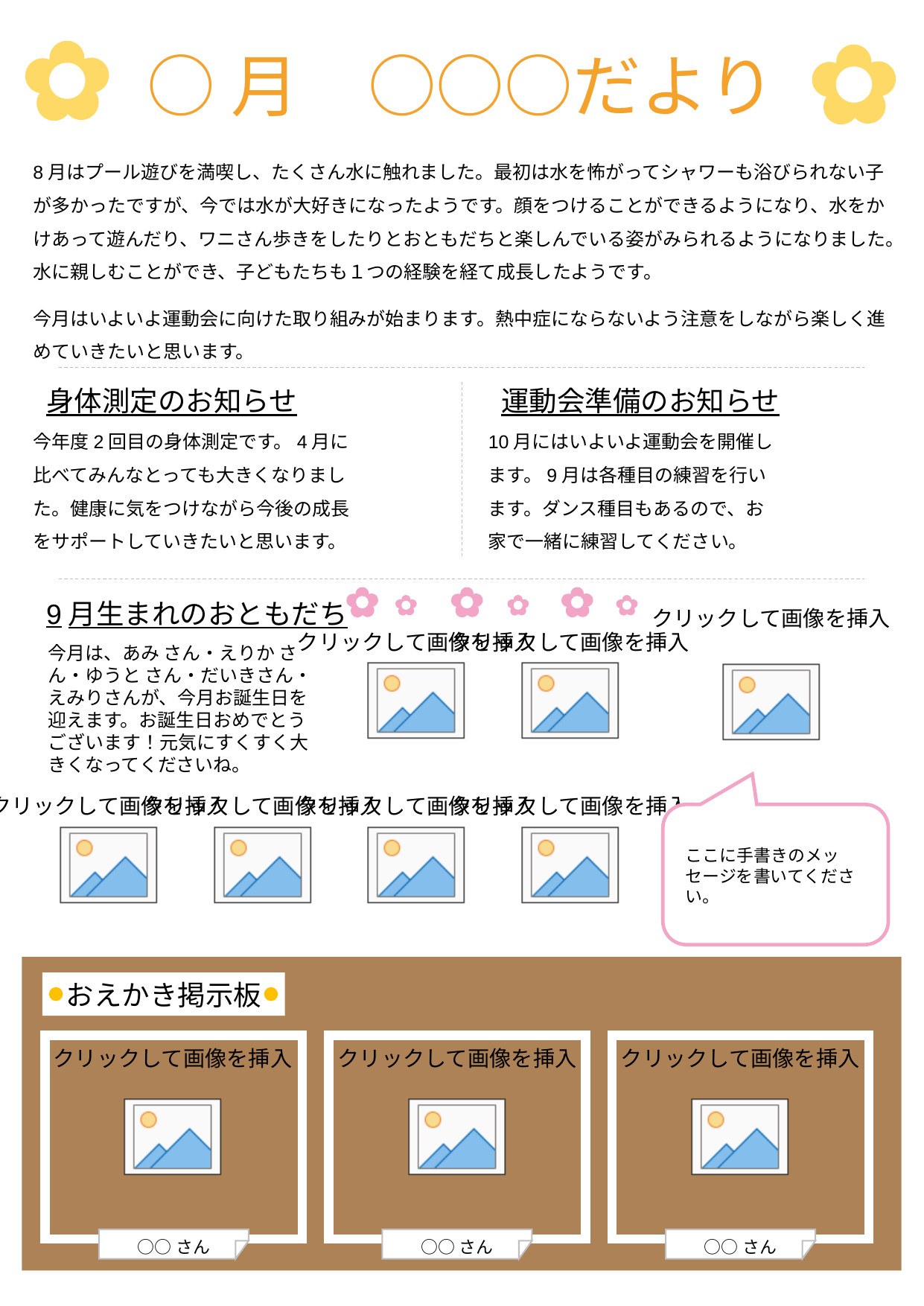

○月　○○○だより

8月はプール遊びを満喫し、たくさん水に触れました。最初は水を怖がってシャワーも浴びられない子が多かったですが、今では水が大好きになったようです。顔をつけることができるようになり、水をかけあって遊んだり、ワニさん歩きをしたりとおともだちと楽しんでいる姿がみられるようになりました。水に親しむことができ、子どもたちも１つの経験を経て成長したようです。
今月はいよいよ運動会に向けた取り組みが始まります。熱中症にならないよう注意をしながら楽しく進めていきたいと思います。
今年度2回目の身体測定です。4月に比べてみんなとっても大きくなりました。健康に気をつけながら今後の成長をサポートしていきたいと思います。
10月にはいよいよ運動会を開催します。9月は各種目の練習を行います。ダンス種目もあるので、お家で一緒に練習してください。

今月は、あみ さん・えりか さん・ゆうと さん・だいきさん・えみりさんが、今月お誕生日を迎えます。お誕生日おめでとうございます！元気にすくすく大きくなってくださいね。

ここに手書きのメッセージを書いてください。

○○さん
○○さん
○○さん